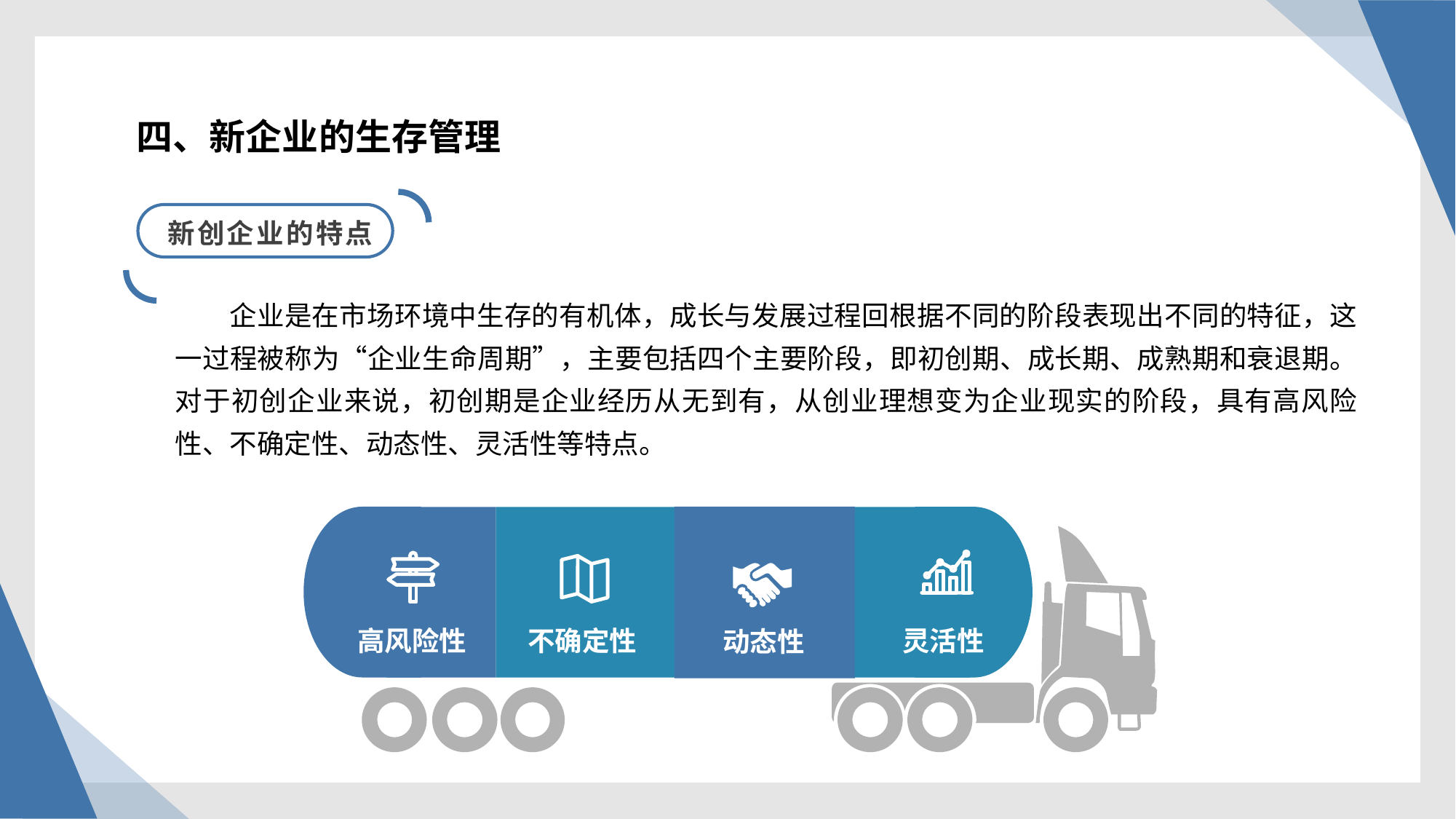

四、新企业的生存管理

新创企业的特点

企业是在市场环境中生存的有机体，成长与发展过程回根据不同的阶段表现出不同的特征，这一过程被称为“企业生命周期”，主要包括四个主要阶段，即初创期、成长期、成熟期和衰退期。对于初创企业来说，初创期是企业经历从无到有，从创业理想变为企业现实的阶段，具有高风险性、不确定性、动态性、灵活性等特点。

高风险性
不确定性
灵活性
动态性